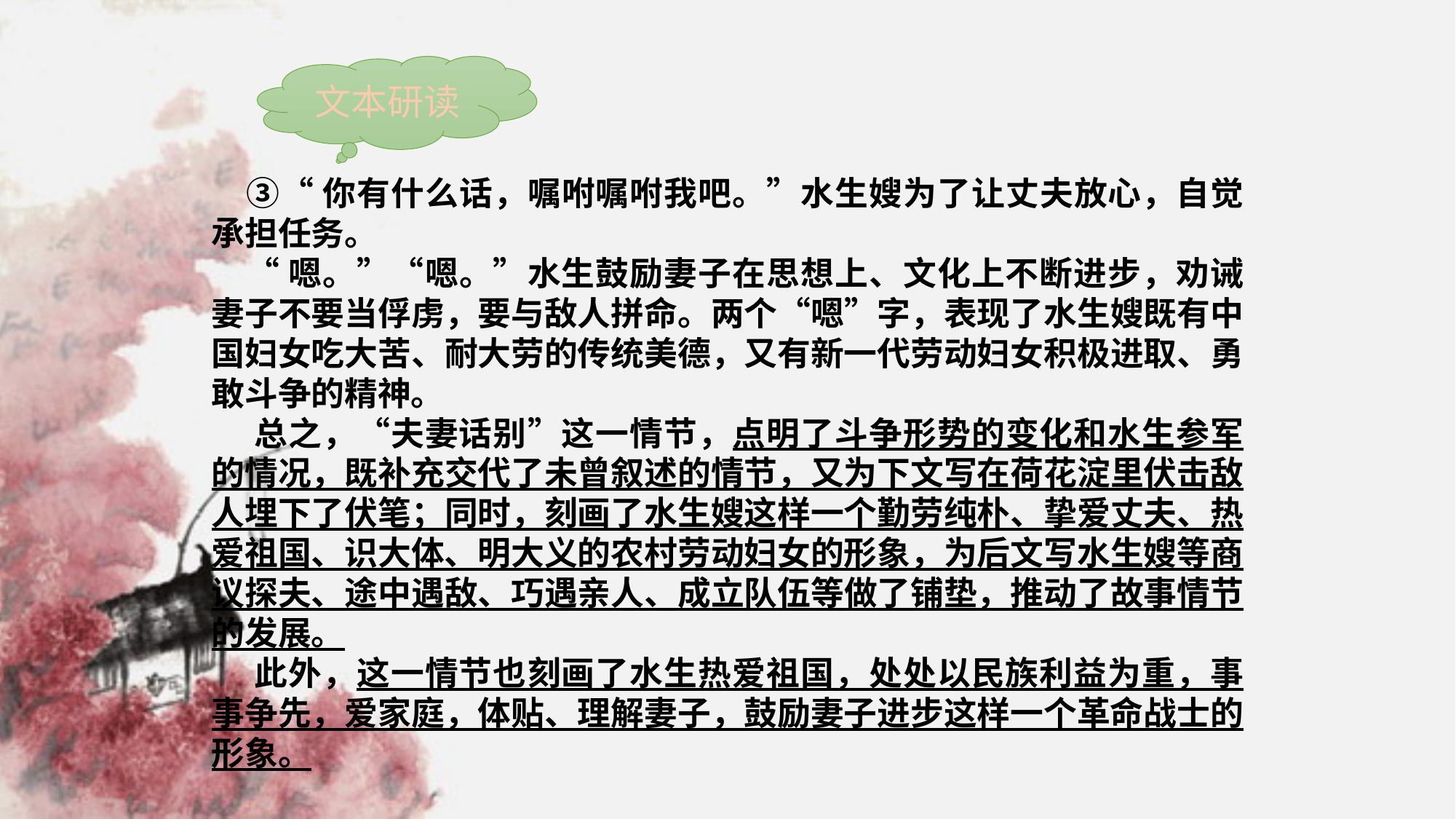

文本研读
    ③“你有什么话，嘱咐嘱咐我吧。”水生嫂为了让丈夫放心，自觉承担任务。
    “嗯。”“嗯。”水生鼓励妻子在思想上、文化上不断进步，劝诫妻子不要当俘虏，要与敌人拼命。两个“嗯”字，表现了水生嫂既有中国妇女吃大苦、耐大劳的传统美德，又有新一代劳动妇女积极进取、勇敢斗争的精神。
    总之，“夫妻话别”这一情节，点明了斗争形势的变化和水生参军的情况，既补充交代了未曾叙述的情节，又为下文写在荷花淀里伏击敌人埋下了伏笔；同时，刻画了水生嫂这样一个勤劳纯朴、挚爱丈夫、热爱祖国、识大体、明大义的农村劳动妇女的形象，为后文写水生嫂等商议探夫、途中遇敌、巧遇亲人、成立队伍等做了铺垫，推动了故事情节的发展。
    此外，这一情节也刻画了水生热爱祖国，处处以民族利益为重，事事争先，爱家庭，体贴、理解妻子，鼓励妻子进步这样一个革命战士的形象。